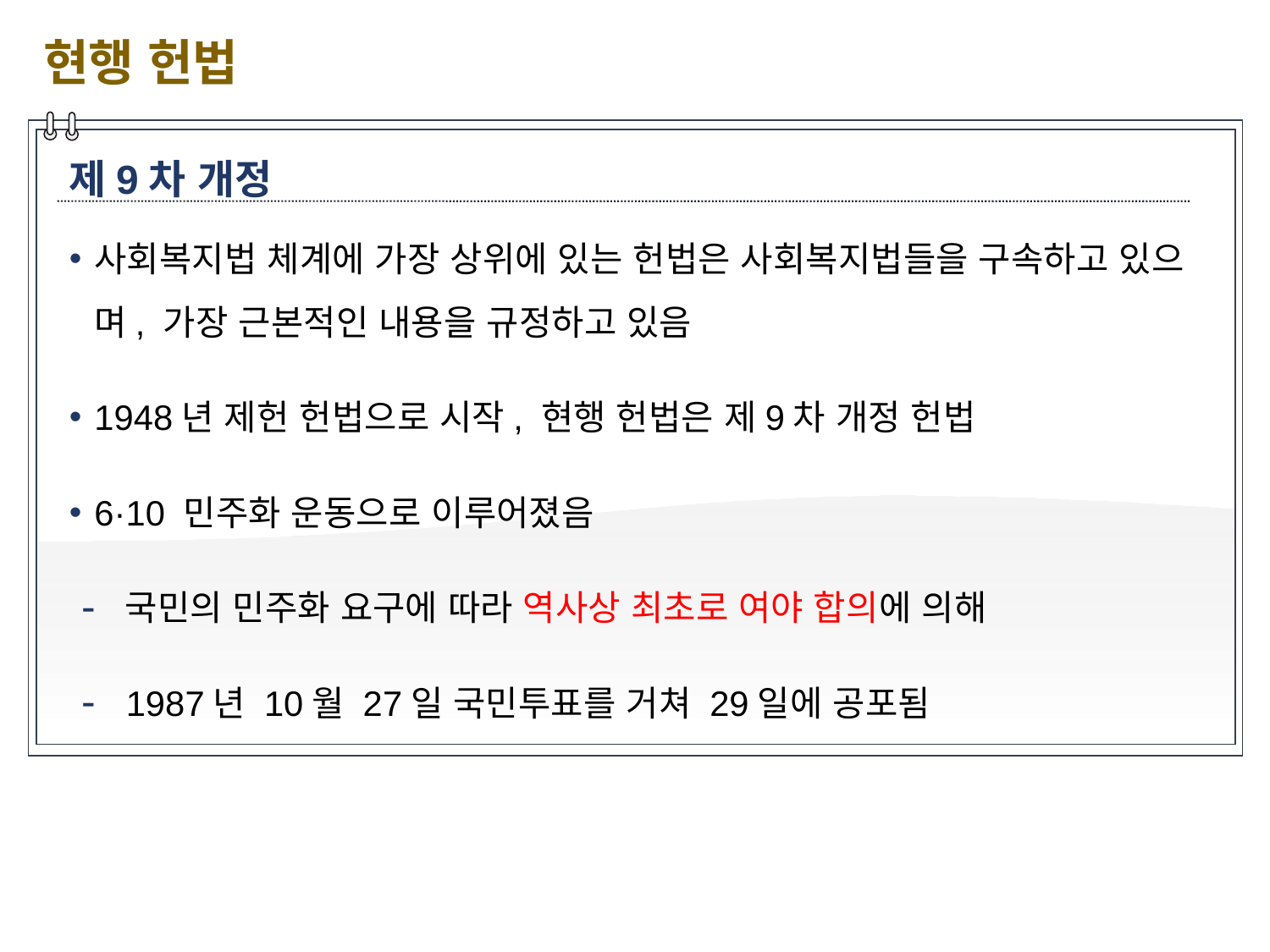

현행 헌법

제9차 개정

사회복지법 체계에 가장 상위에 있는 헌법은 사회복지법들을 구속하고 있으며, 가장 근본적인 내용을 규정하고 있음
1948년 제헌 헌법으로 시작, 현행 헌법은 제9차 개정 헌법
6·10 민주화 운동으로 이루어졌음
 국민의 민주화 요구에 따라 역사상 최초로 여야 합의에 의해
  1987년 10월 27일 국민투표를 거쳐 29일에 공포됨